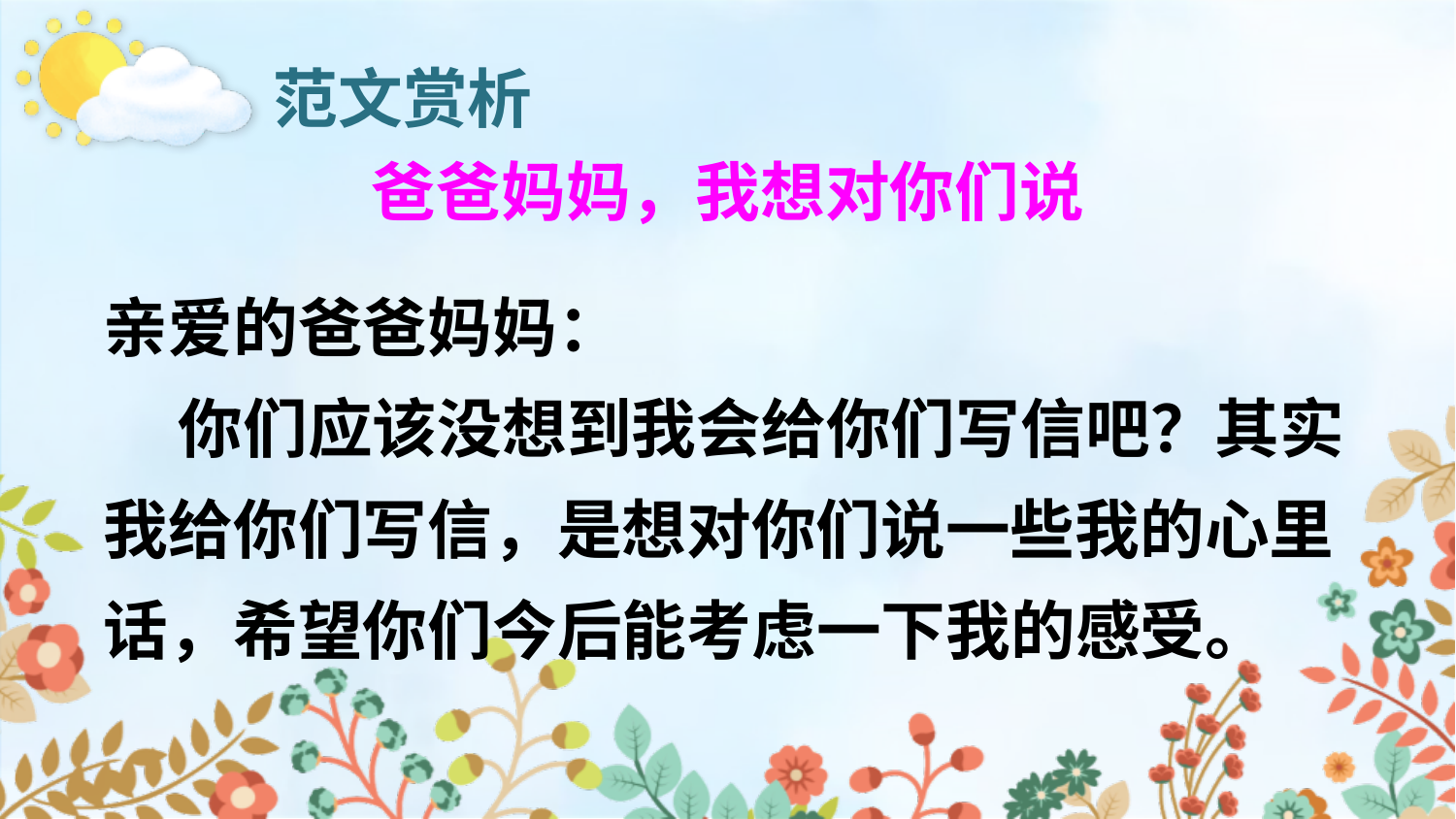

范文赏析
爸爸妈妈，我想对你们说
亲爱的爸爸妈妈：
    你们应该没想到我会给你们写信吧？其实我给你们写信，是想对你们说一些我的心里话，希望你们今后能考虑一下我的感受。